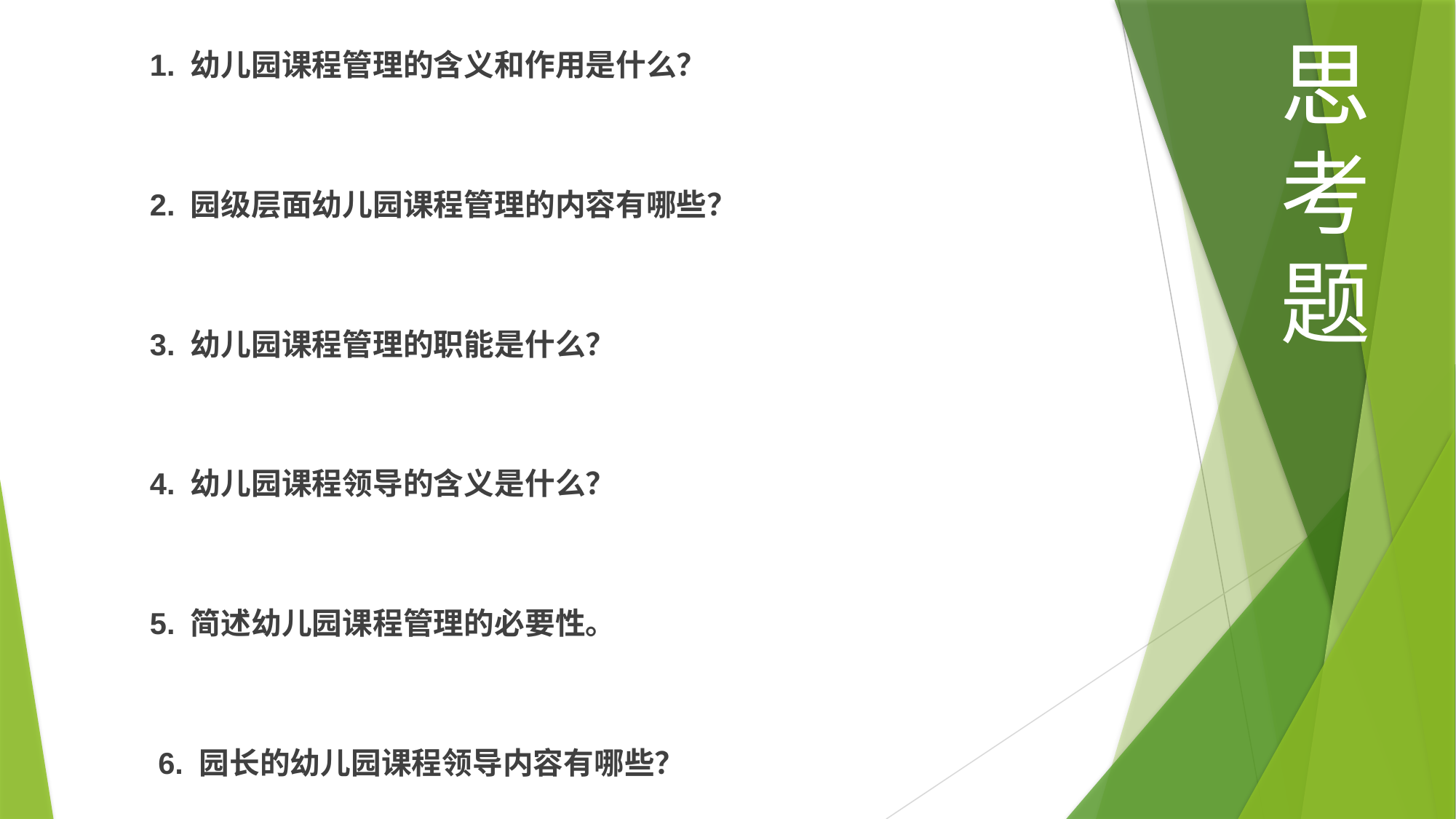

1. 幼儿园课程管理的含义和作用是什么？

2. 园级层面幼儿园课程管理的内容有哪些？

3. 幼儿园课程管理的职能是什么？

4. 幼儿园课程领导的含义是什么？

5. 简述幼儿园课程管理的必要性。

 6. 园长的幼儿园课程领导内容有哪些？
思考题